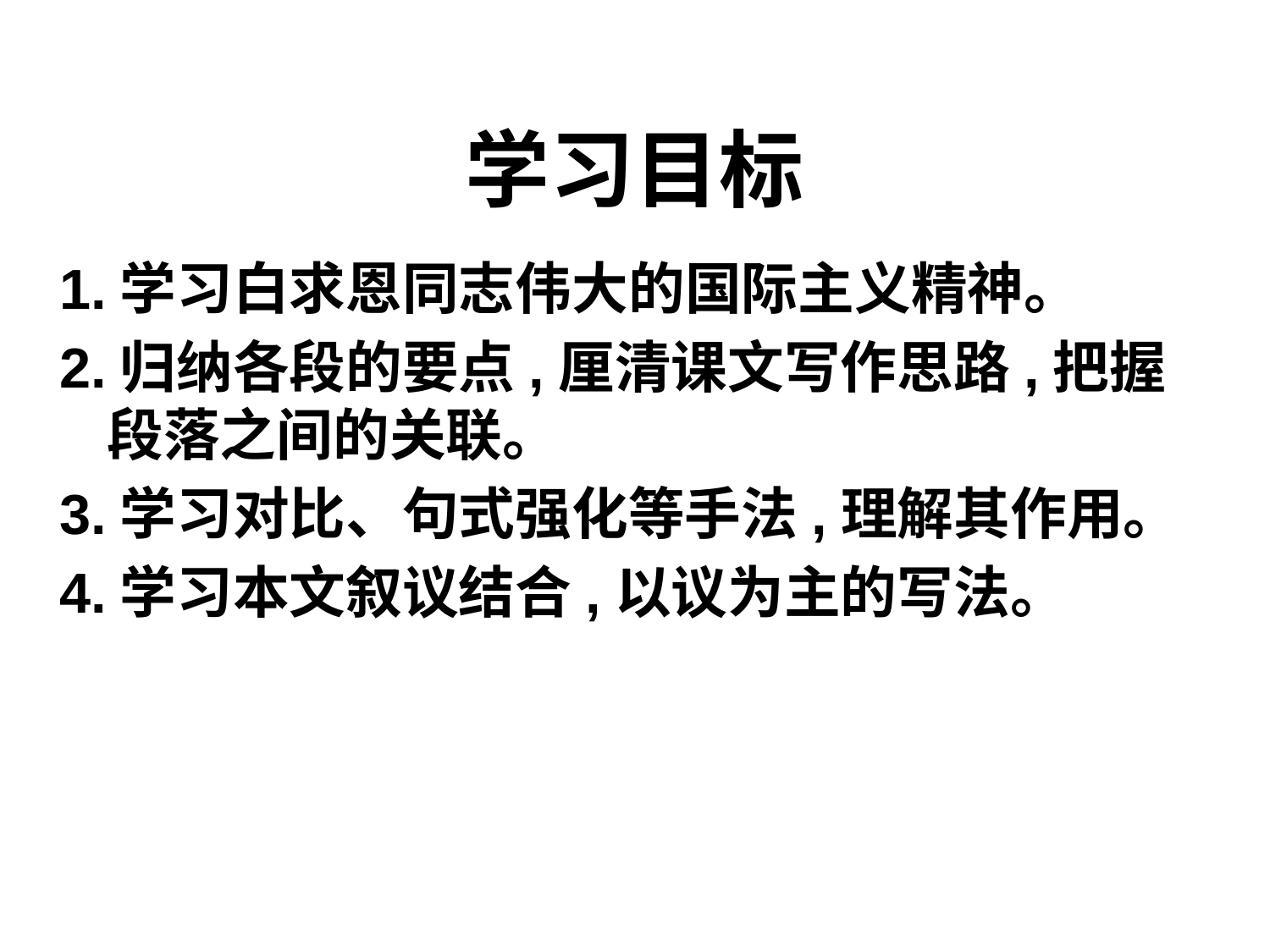

学习目标
1.学习白求恩同志伟大的国际主义精神。
2.归纳各段的要点,厘清课文写作思路,把握段落之间的关联。
3.学习对比、句式强化等手法,理解其作用。
4.学习本文叙议结合,以议为主的写法。